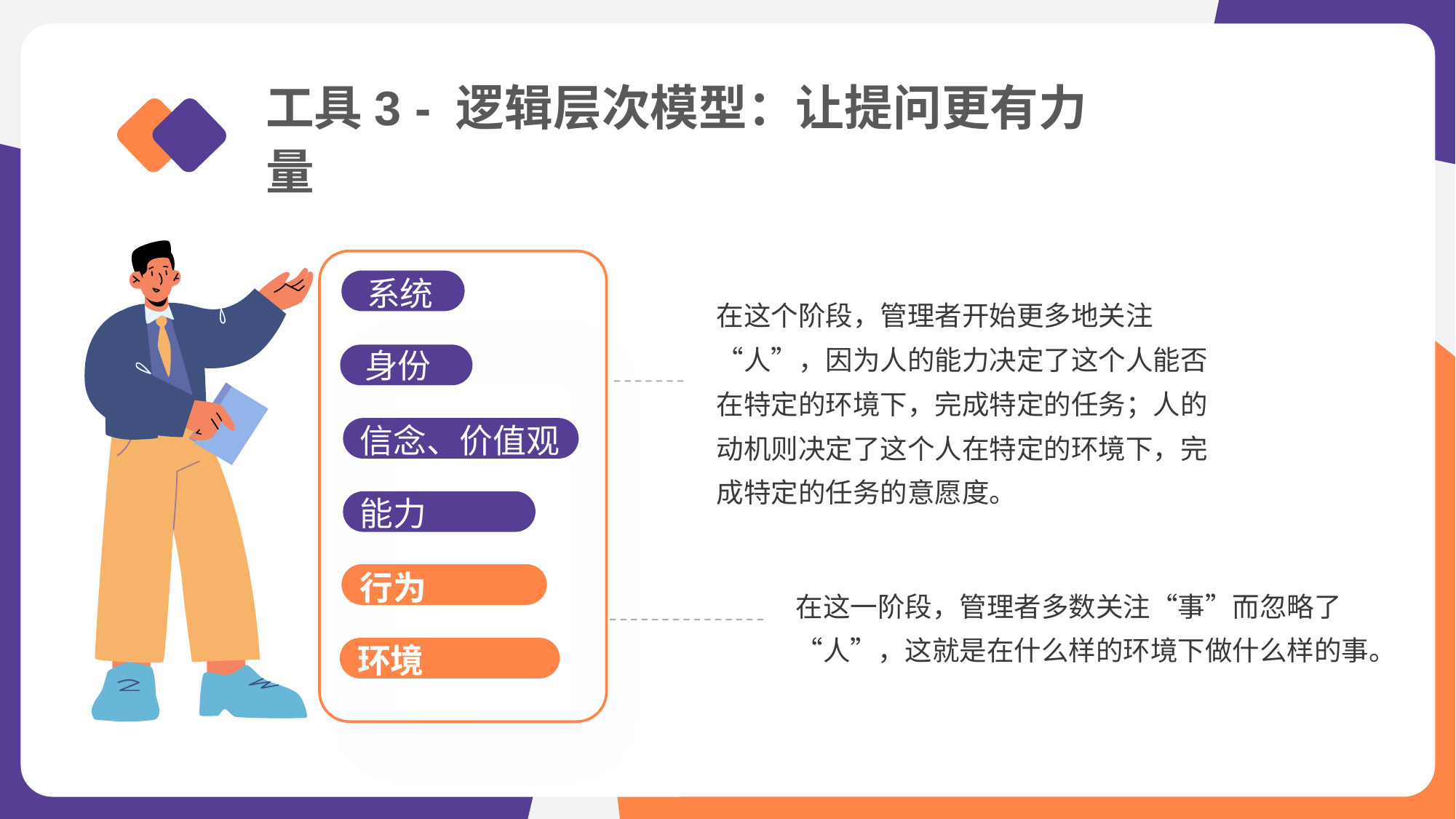

工具3 - 逻辑层次模型：让提问更有力量

系统

在这个阶段，管理者开始更多地关注“人”，因为人的能力决定了这个人能否在特定的环境下，完成特定的任务；人的动机则决定了这个人在特定的环境下，完成特定的任务的意愿度。
身份

信念、价值观

能力

行为

在这一阶段，管理者多数关注“事”而忽略了“人”，这就是在什么样的环境下做什么样的事。
环境